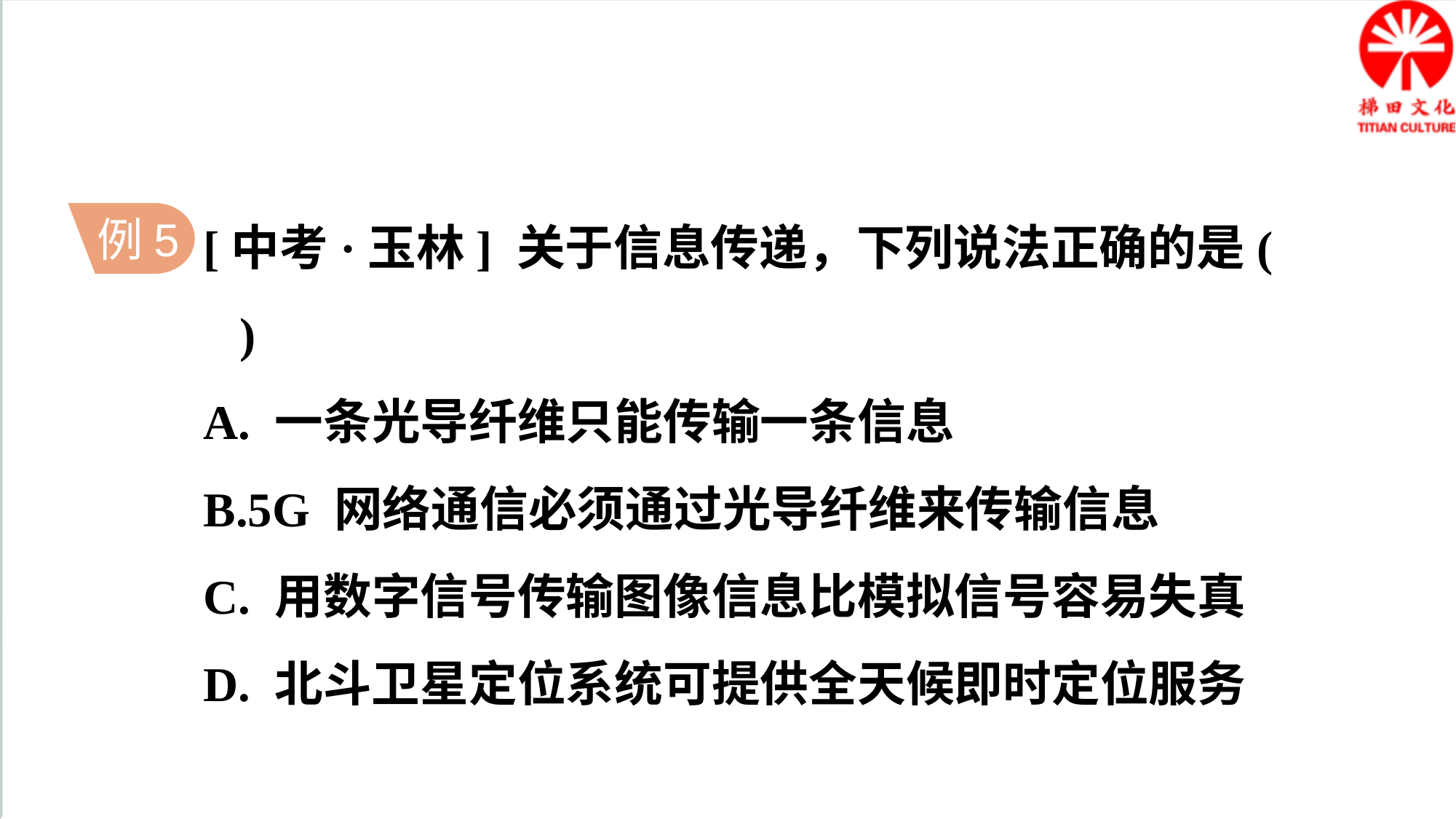

[中考·玉林] 关于信息传递，下列说法正确的是(         )
A. 一条光导纤维只能传输一条信息
B.5G 网络通信必须通过光导纤维来传输信息
C. 用数字信号传输图像信息比模拟信号容易失真
D. 北斗卫星定位系统可提供全天候即时定位服务
例5